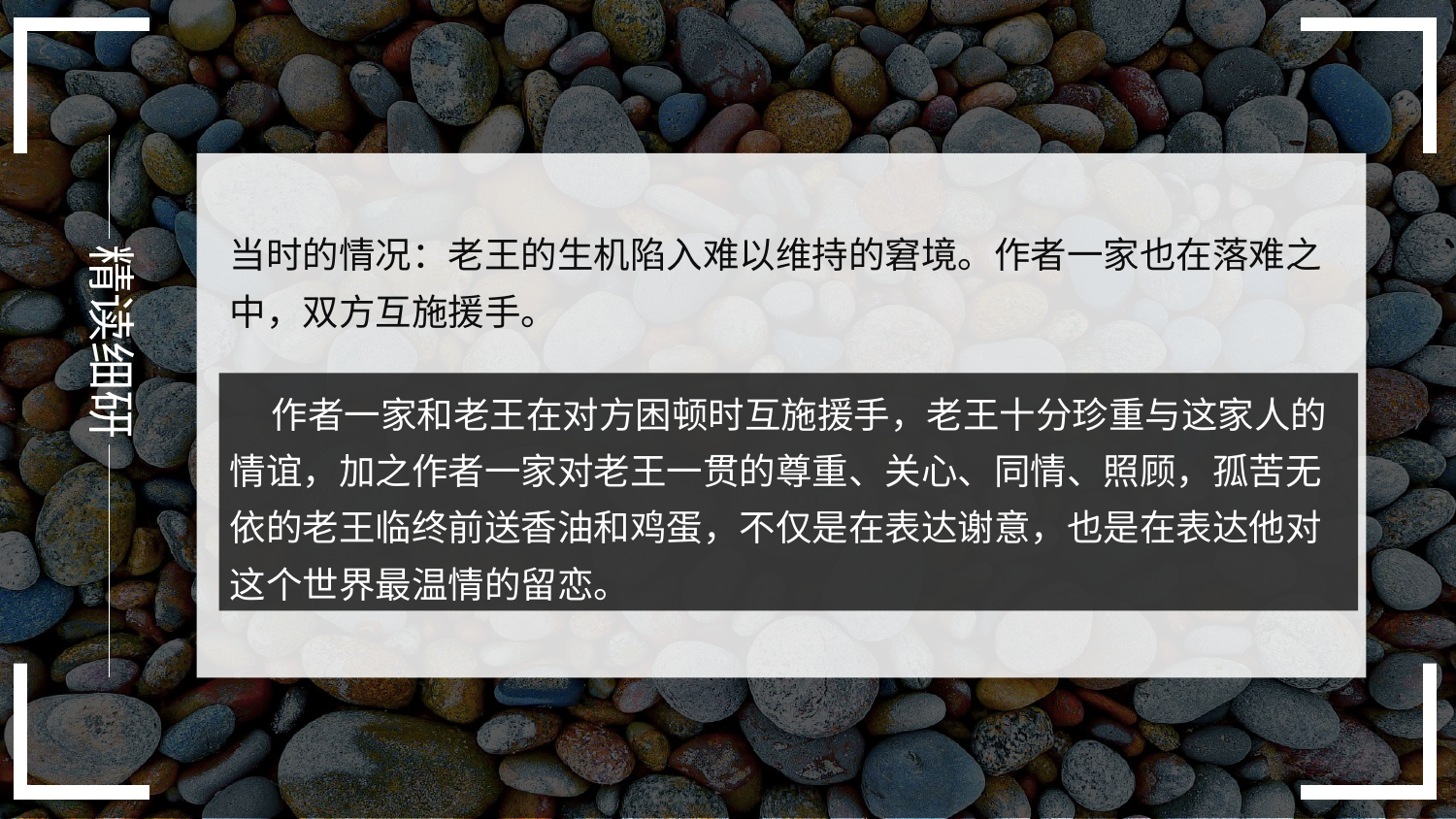

精读细研

当时的情况：老王的生机陷入难以维持的窘境。作者一家也在落难之中，双方互施援手。
    作者一家和老王在对方困顿时互施援手，老王十分珍重与这家人的情谊，加之作者一家对老王一贯的尊重、关心、同情、照顾，孤苦无依的老王临终前送香油和鸡蛋，不仅是在表达谢意，也是在表达他对这个世界最温情的留恋。